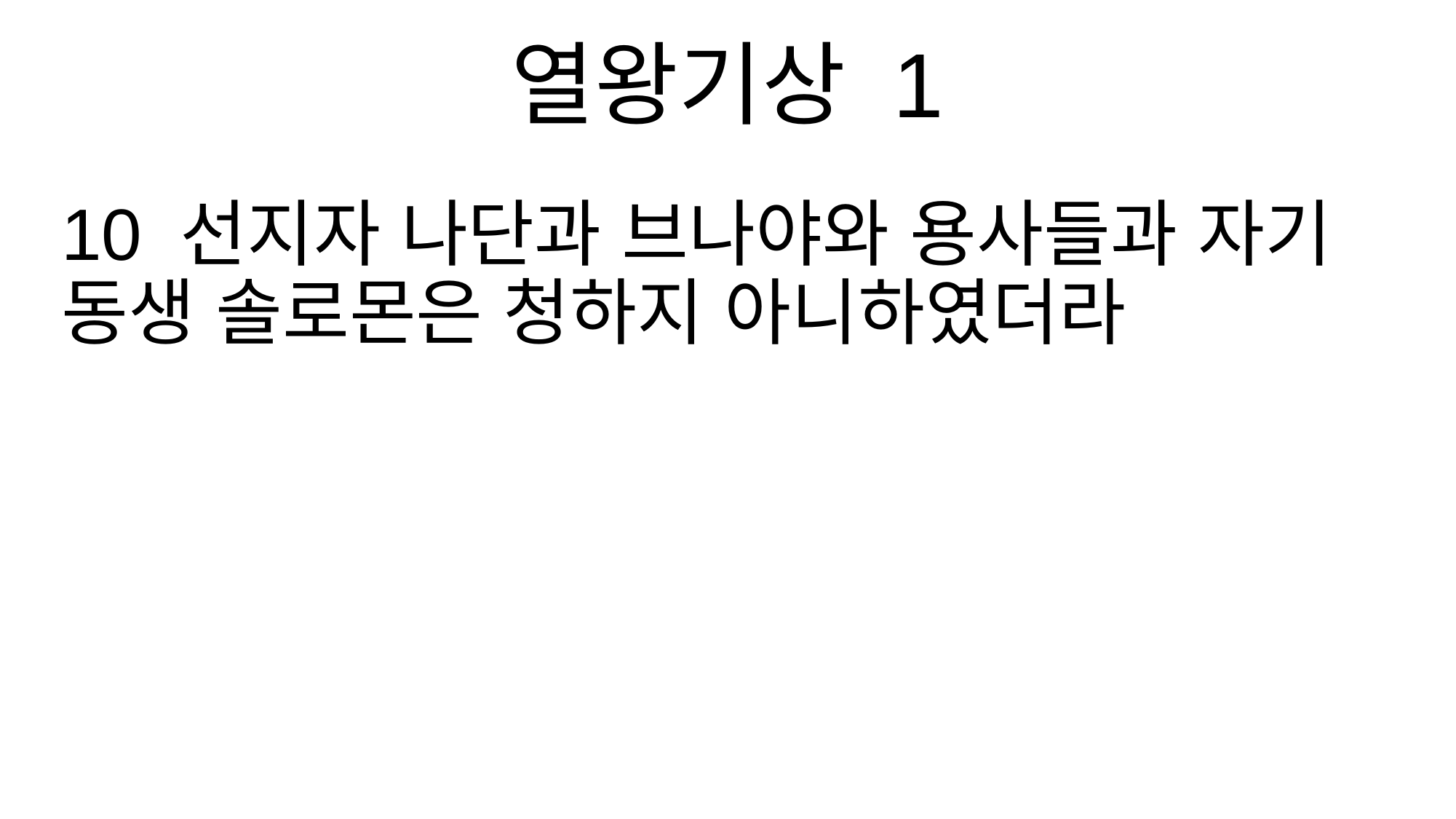

열왕기상 1
10 선지자 나단과 브나야와 용사들과 자기 동생 솔로몬은 청하지 아니하였더라